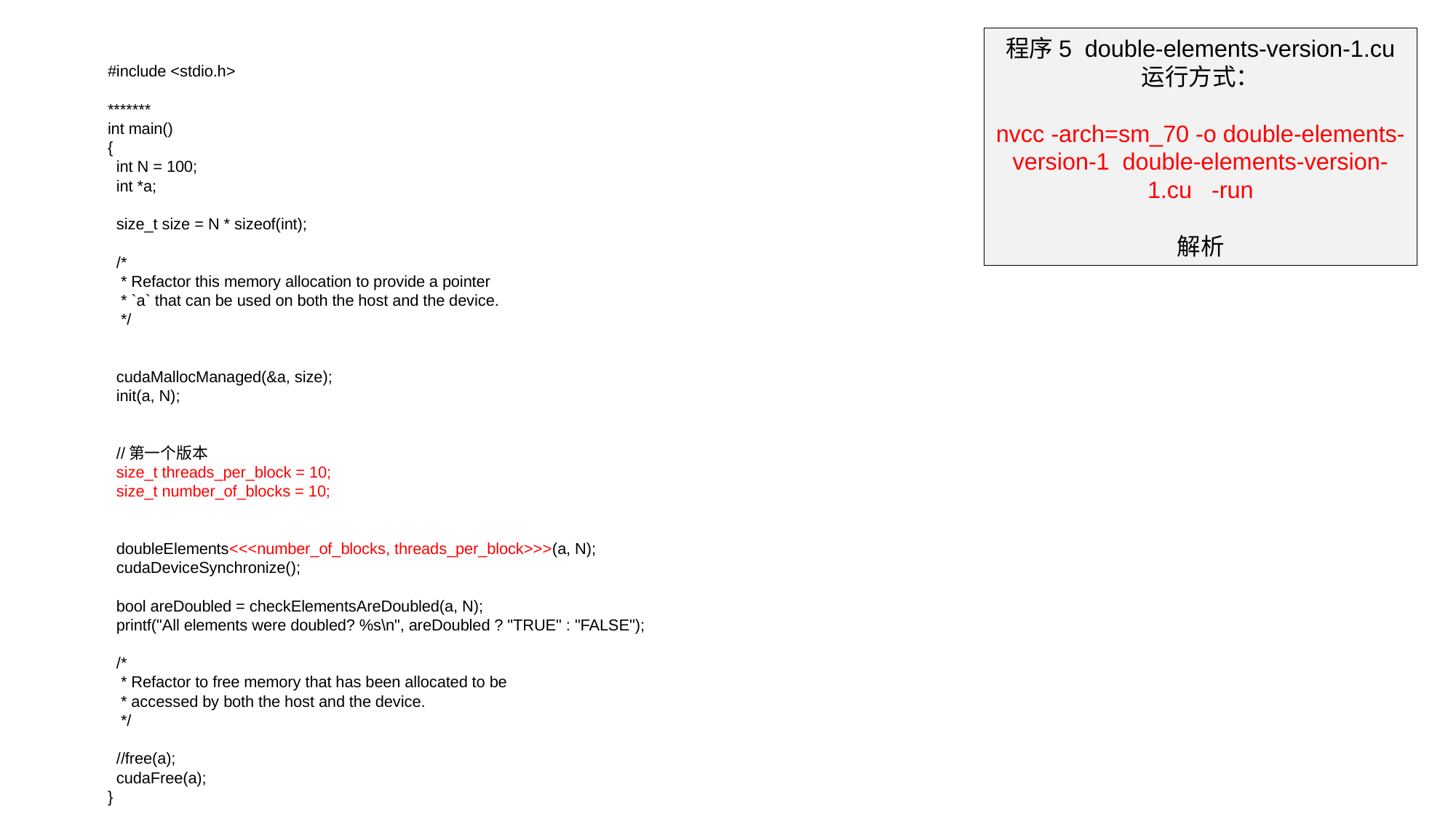

程序5  double-elements-version-1.cu
运行方式：

nvcc -arch=sm_70 -o double-elements-version-1  double-elements-version-1.cu   -run

解析
#include <stdio.h>

*******
int main()
{
  int N = 100;
  int *a;

  size_t size = N * sizeof(int);

  /*
   * Refactor this memory allocation to provide a pointer
   * `a` that can be used on both the host and the device.
   */

  cudaMallocManaged(&a, size);
  init(a, N);

  //第一个版本
  size_t threads_per_block = 10;
  size_t number_of_blocks = 10;

  doubleElements<<<number_of_blocks, threads_per_block>>>(a, N);
  cudaDeviceSynchronize();

  bool areDoubled = checkElementsAreDoubled(a, N);
  printf("All elements were doubled? %s\n", areDoubled ? "TRUE" : "FALSE");

  /*
   * Refactor to free memory that has been allocated to be
   * accessed by both the host and the device.
   */

  //free(a);
  cudaFree(a);
}